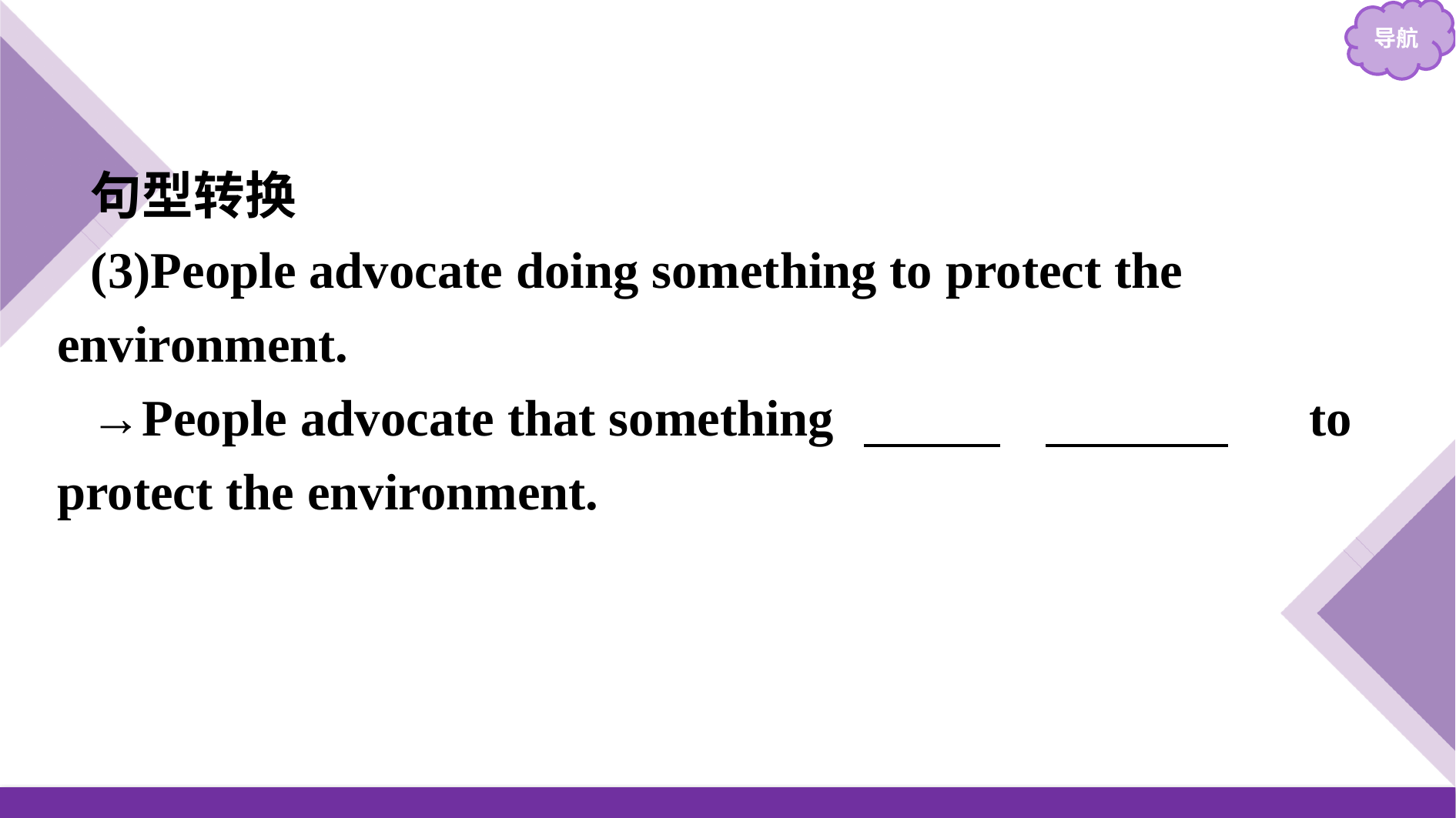

句型转换
(3)People advocate doing something to protect the environment.
→People advocate that something 　be　 　done　 to protect the environment.